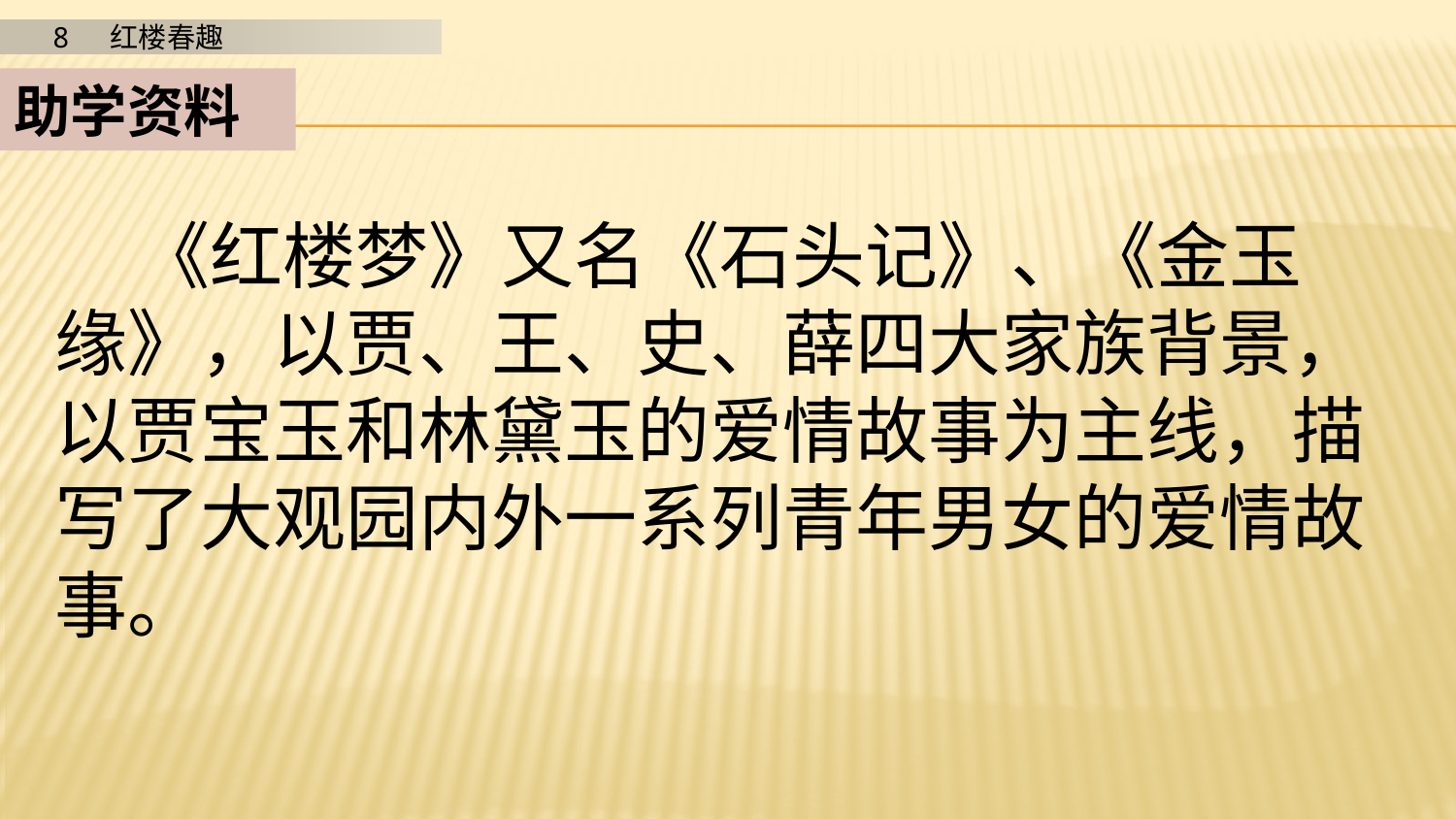

助学资料
    《红楼梦》又名《石头记》、《金玉缘》，以贾、王、史、薛四大家族背景，以贾宝玉和林黛玉的爱情故事为主线，描写了大观园内外一系列青年男女的爱情故事。